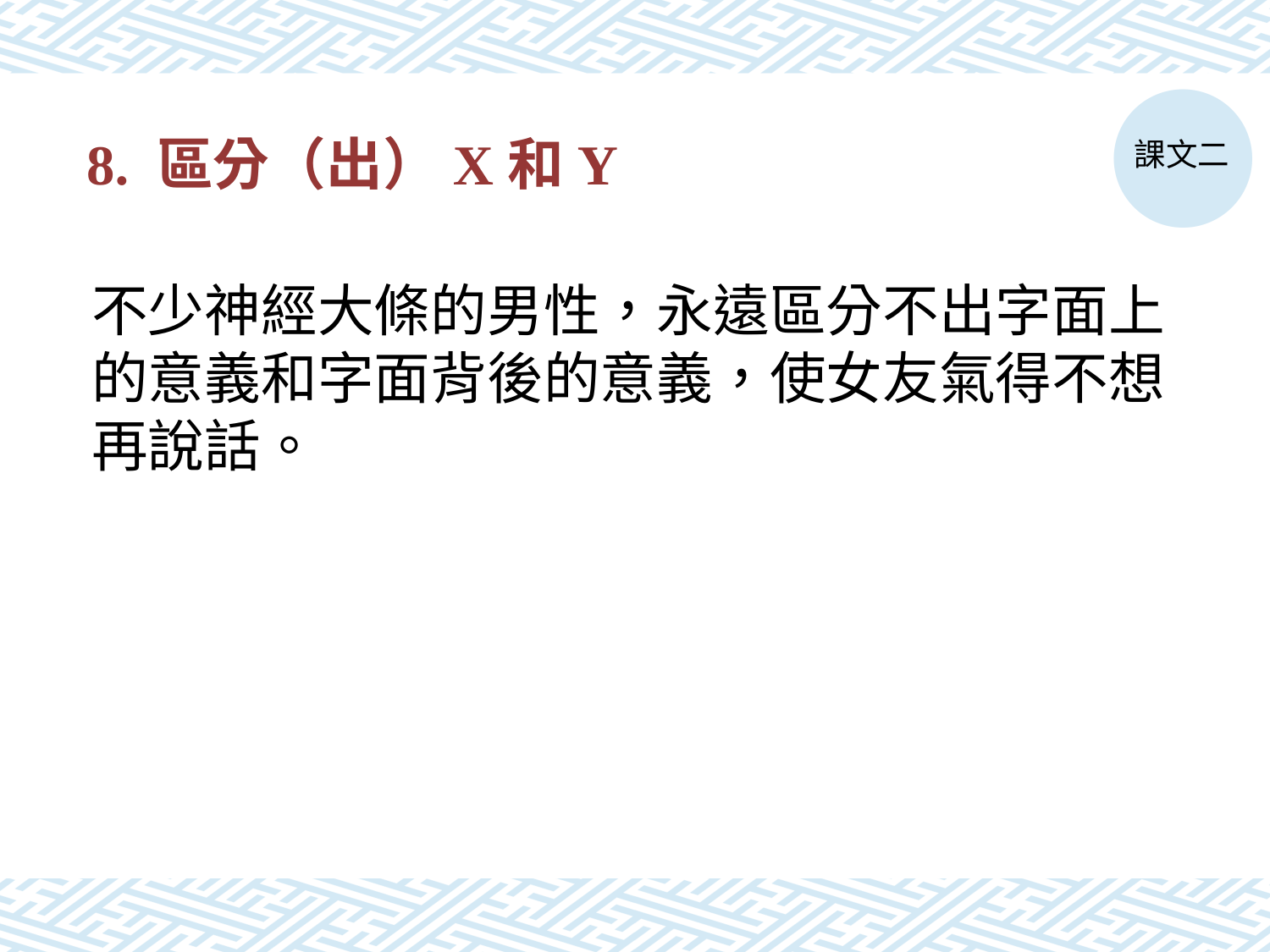

課文二
# 8. 區分（出）X和Y
不少神經大條的男性，永遠區分不出字面上的意義和字面背後的意義，使女友氣得不想再說話。